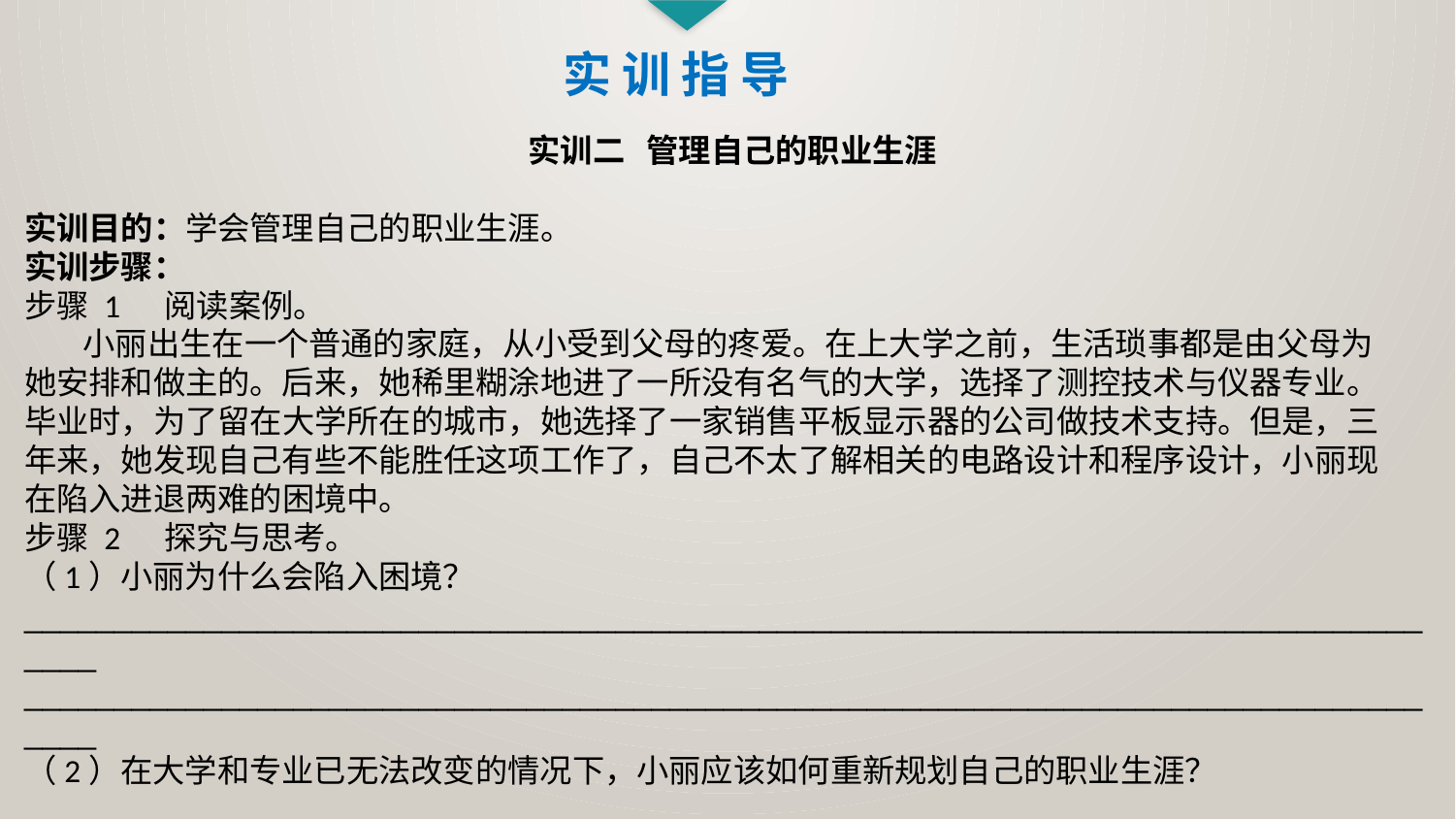

实 训 指 导
实训二   管理自己的职业生涯

实训目的：学会管理自己的职业生涯。
实训步骤：
步骤 1     阅读案例。
       小丽出生在一个普通的家庭，从小受到父母的疼爱。在上大学之前，生活琐事都是由父母为
她安排和做主的。后来，她稀里糊涂地进了一所没有名气的大学，选择了测控技术与仪器专业。
毕业时，为了留在大学所在的城市，她选择了一家销售平板显示器的公司做技术支持。但是，三
年来，她发现自己有些不能胜任这项工作了，自己不太了解相关的电路设计和程序设计，小丽现
在陷入进退两难的困境中。
步骤 2     探究与思考。
（1）小丽为什么会陷入困境？
__________________________________________________________________________________
__________________________________________________________________________________
（2）在大学和专业已无法改变的情况下，小丽应该如何重新规划自己的职业生涯？
_________________________________________________________________________________
_________________________________________________________________________________
84